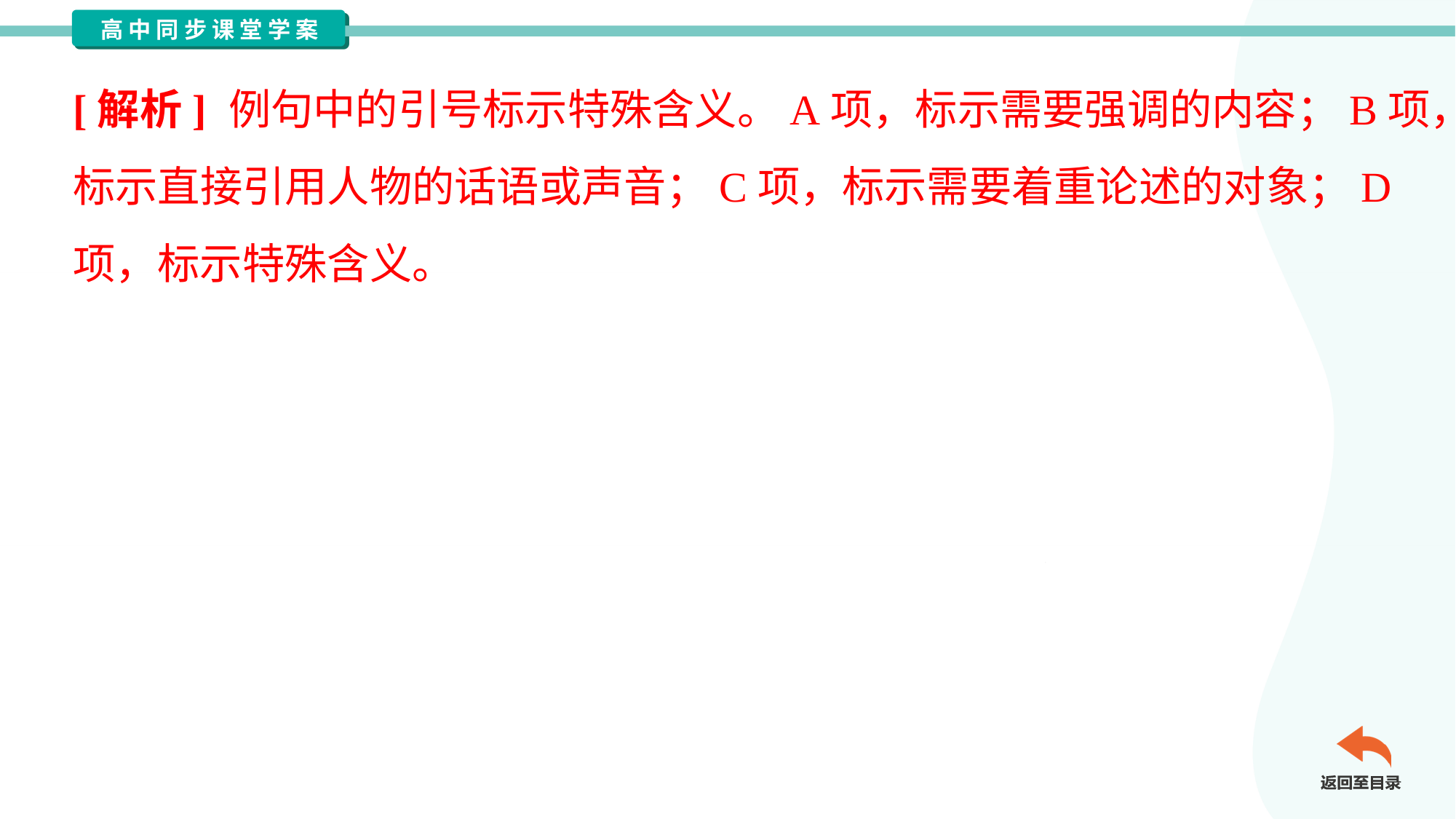

[解析] 例句中的引号标示特殊含义。A项，标示需要强调的内容；B项，
标示直接引用人物的话语或声音；C项，标示需要着重论述的对象；D
项，标示特殊含义。